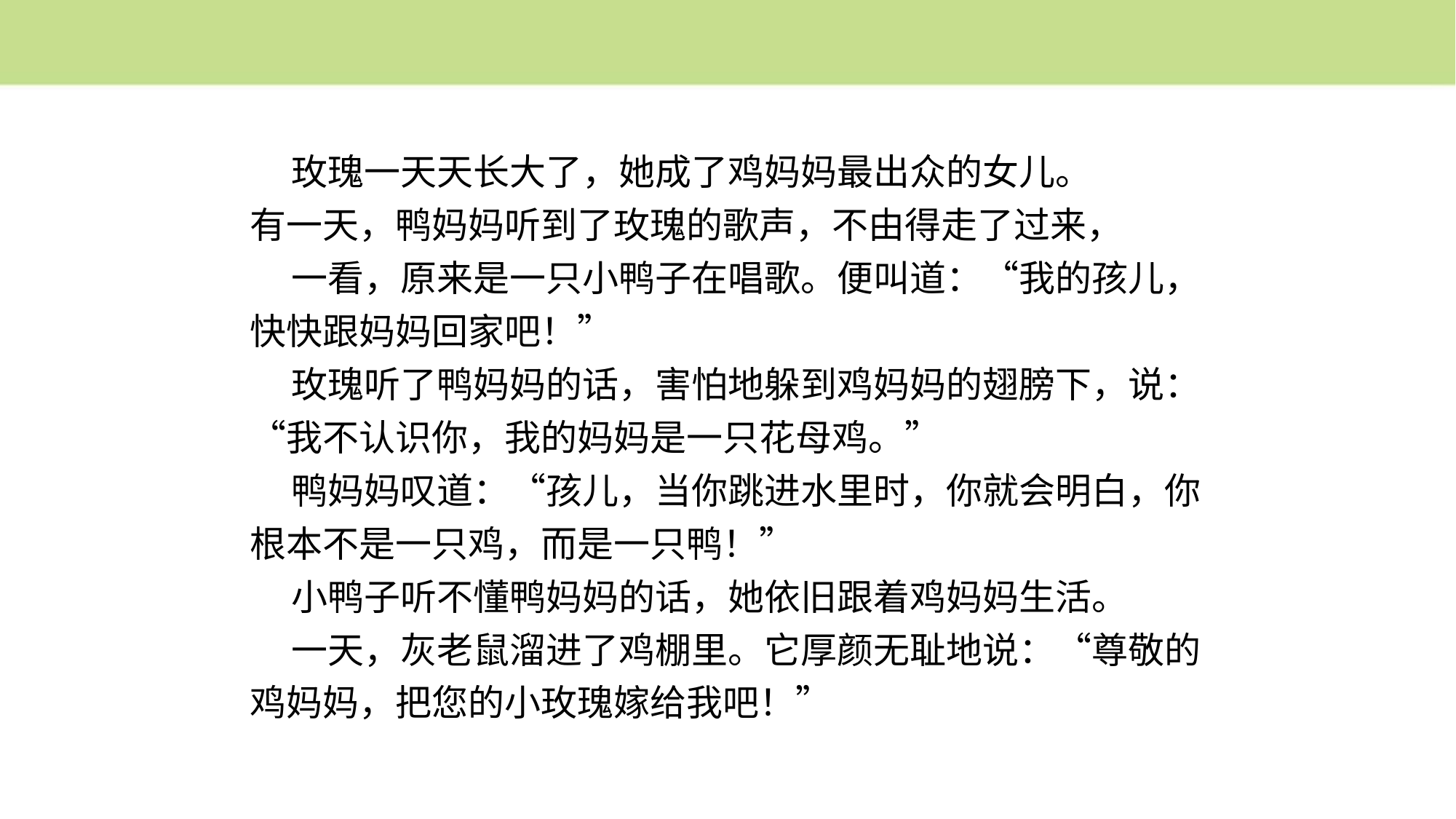

玫瑰一天天长大了，她成了鸡妈妈最出众的女儿。
有一天，鸭妈妈听到了玫瑰的歌声，不由得走了过来，
    一看，原来是一只小鸭子在唱歌。便叫道：“我的孩儿，快快跟妈妈回家吧！”
    玫瑰听了鸭妈妈的话，害怕地躲到鸡妈妈的翅膀下，说：“我不认识你，我的妈妈是一只花母鸡。”
    鸭妈妈叹道：“孩儿，当你跳进水里时，你就会明白，你根本不是一只鸡，而是一只鸭！”
    小鸭子听不懂鸭妈妈的话，她依旧跟着鸡妈妈生活。
    一天，灰老鼠溜进了鸡棚里。它厚颜无耻地说：“尊敬的鸡妈妈，把您的小玫瑰嫁给我吧！”